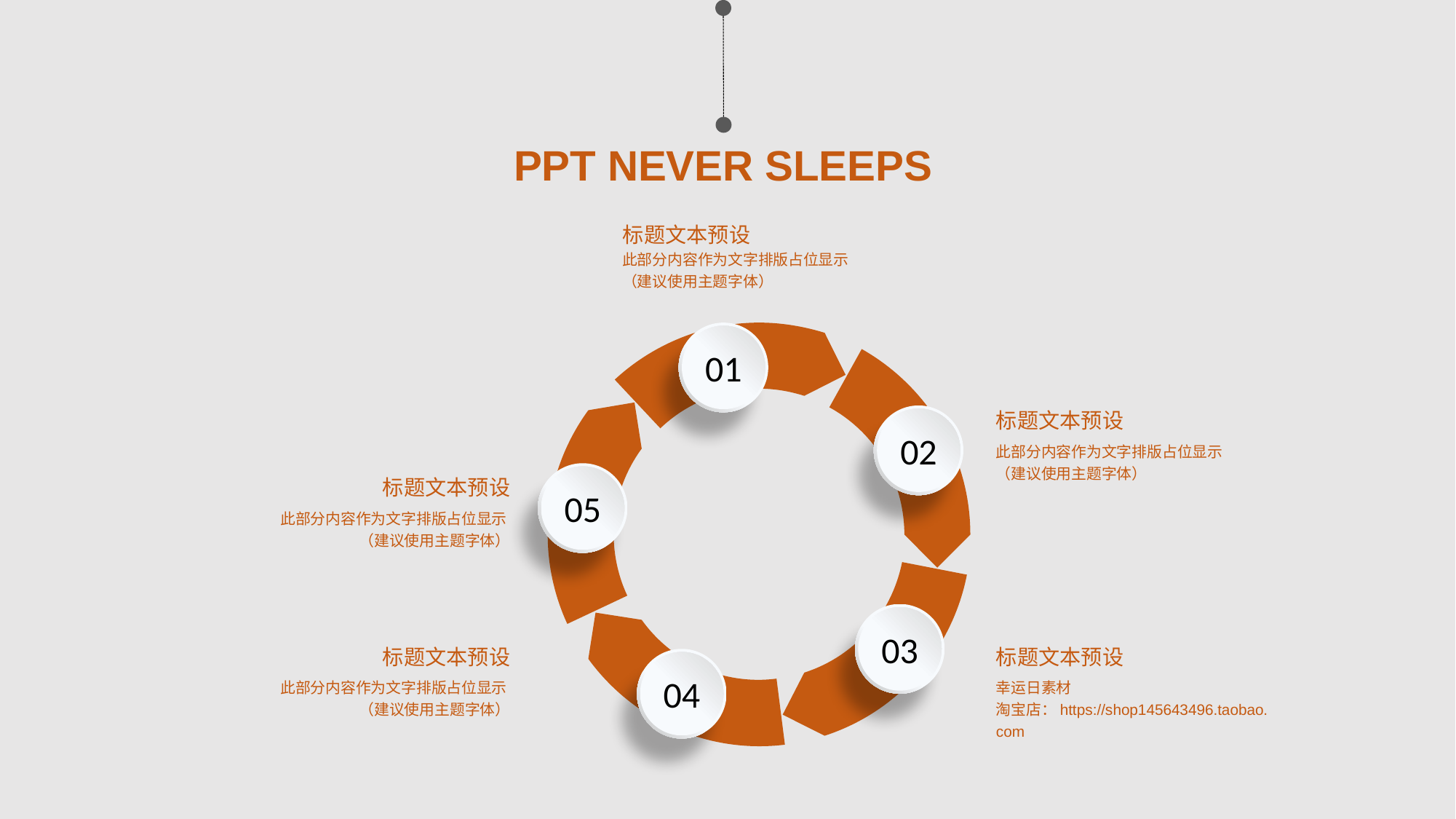

PPT NEVER SLEEPS
标题文本预设
此部分内容作为文字排版占位显示
（建议使用主题字体）

01

标题文本预设
此部分内容作为文字排版占位显示
（建议使用主题字体）

02

05
标题文本预设
此部分内容作为文字排版占位显示
（建议使用主题字体）

03

标题文本预设
此部分内容作为文字排版占位显示
（建议使用主题字体）
标题文本预设
幸运日素材 淘宝店：https://shop145643496.taobao.com

04